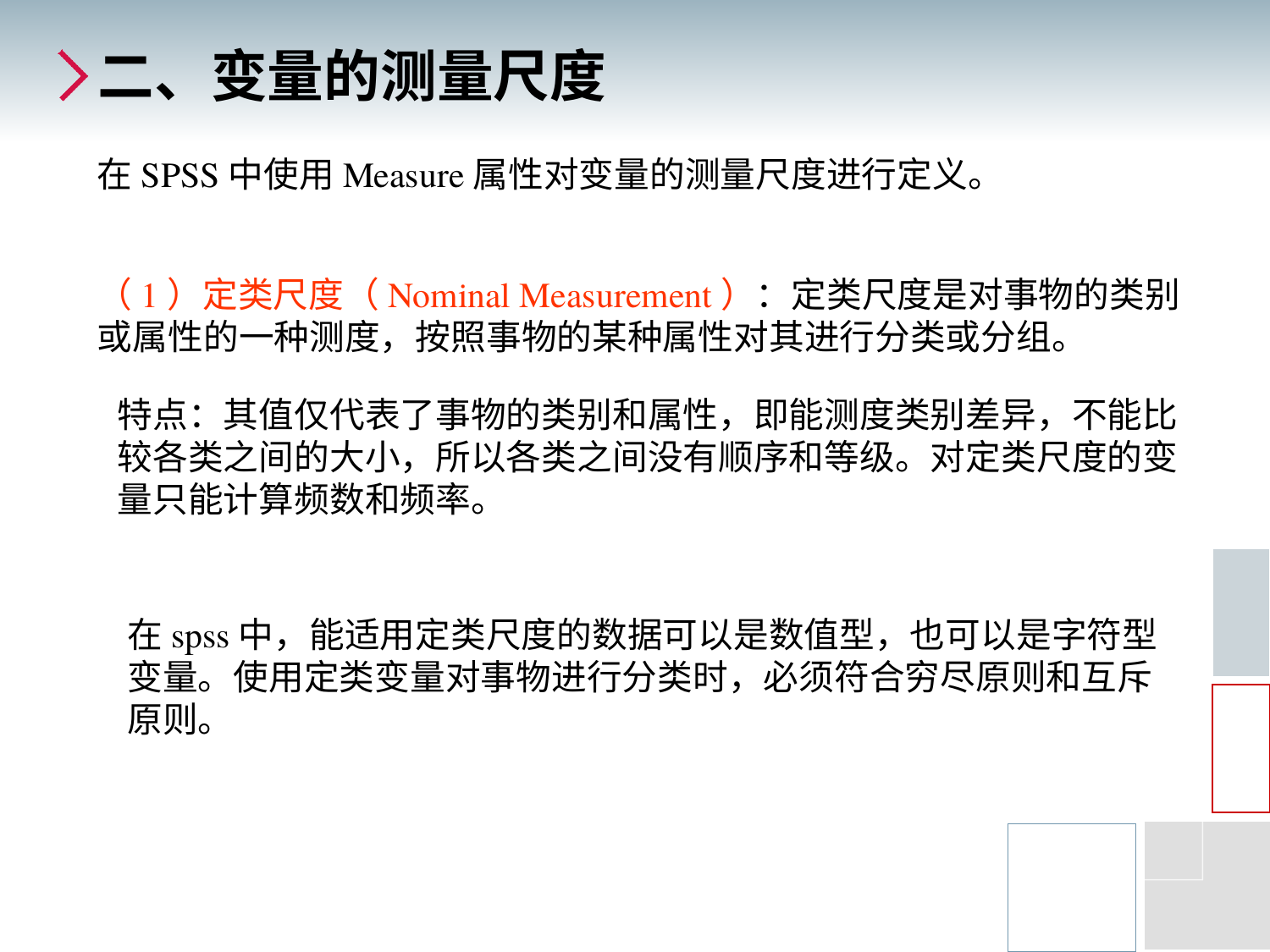

# 二、变量的测量尺度
在SPSS中使用Measure属性对变量的测量尺度进行定义。

（1）定类尺度（Nominal Measurement）：定类尺度是对事物的类别或属性的一种测度，按照事物的某种属性对其进行分类或分组。
特点：其值仅代表了事物的类别和属性，即能测度类别差异，不能比较各类之间的大小，所以各类之间没有顺序和等级。对定类尺度的变量只能计算频数和频率。
在spss中，能适用定类尺度的数据可以是数值型，也可以是字符型变量。使用定类变量对事物进行分类时，必须符合穷尽原则和互斥原则。